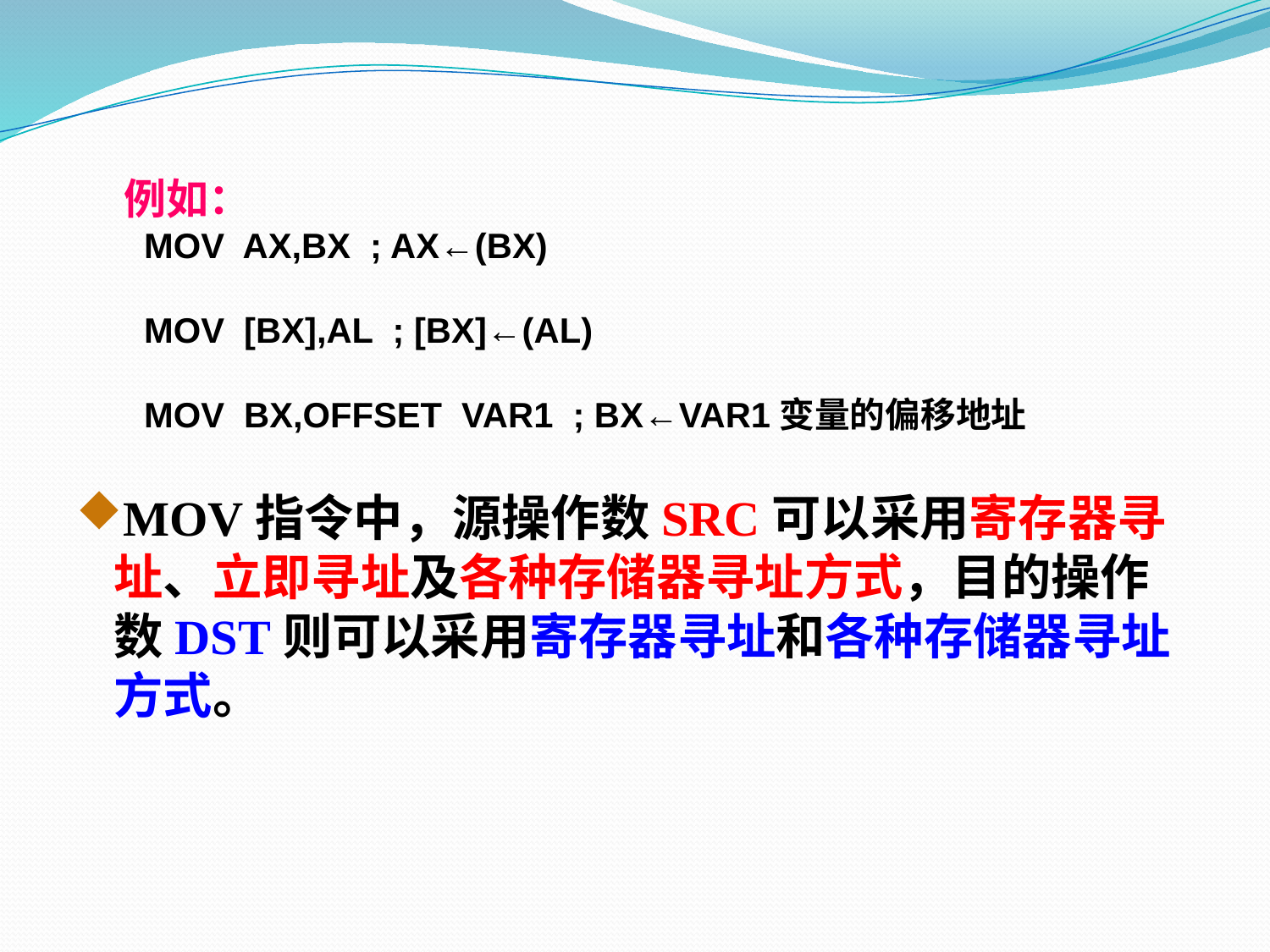

例如：
       MOV  AX,BX  ; AX←(BX)

       MOV  [BX],AL  ; [BX]←(AL)

       MOV  BX,OFFSET  VAR1  ; BX←VAR1变量的偏移地址

MOV指令中，源操作数SRC可以采用寄存器寻址、立即寻址及各种存储器寻址方式，目的操作数DST则可以采用寄存器寻址和各种存储器寻址方式。